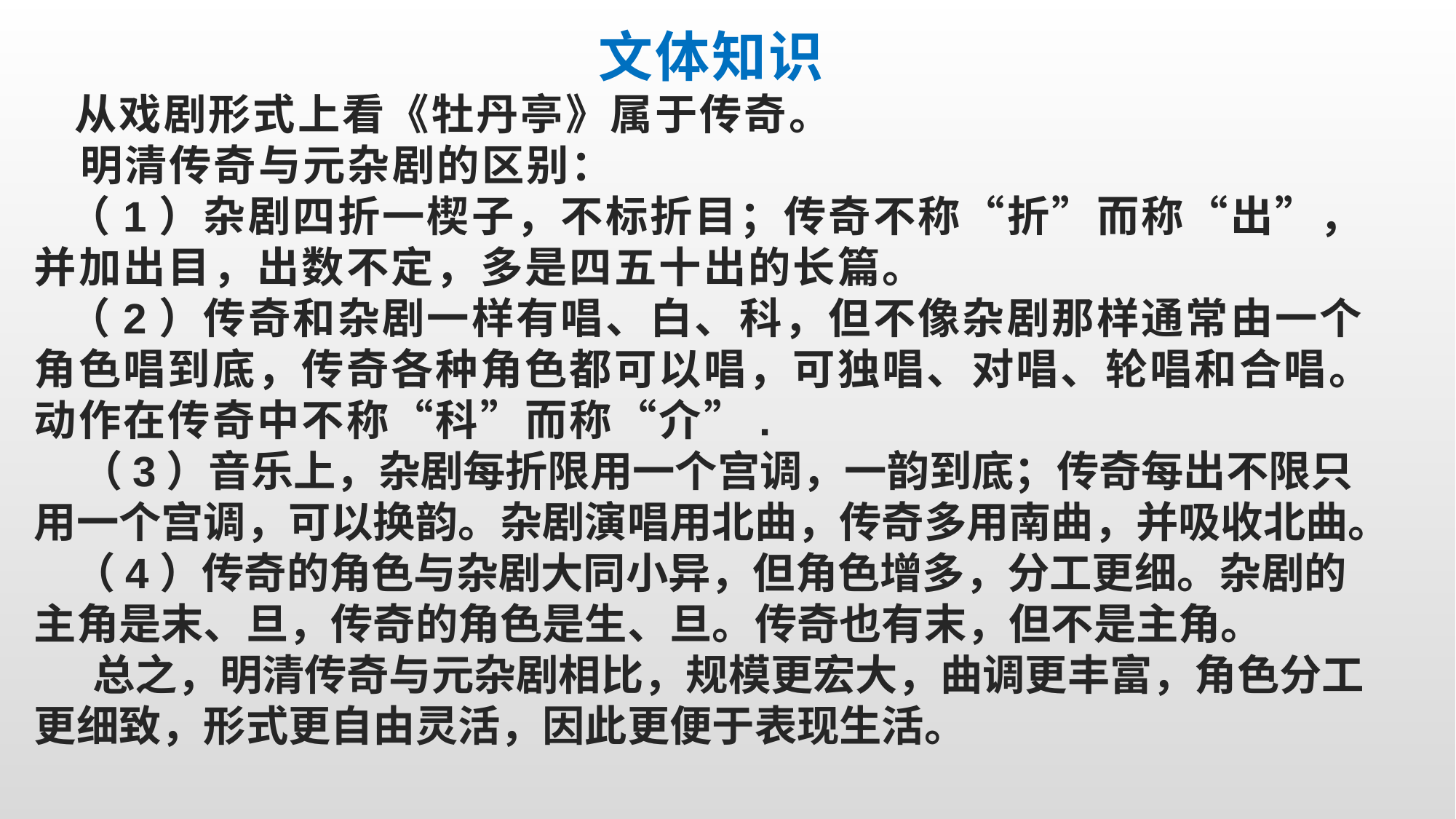

文体知识
    从戏剧形式上看《牡丹亭》属于传奇。
   明清传奇与元杂剧的区别：
  （1）杂剧四折一楔子，不标折目；传奇不称“折”而称“出”，并加出目，出数不定，多是四五十出的长篇。
  （2）传奇和杂剧一样有唱、白、科，但不像杂剧那样通常由一个角色唱到底，传奇各种角色都可以唱，可独唱、对唱、轮唱和合唱。 动作在传奇中不称“科”而称“介”.
   （3）音乐上，杂剧每折限用一个宫调，一韵到底；传奇每出不限只用一个宫调，可以换韵。杂剧演唱用北曲，传奇多用南曲，并吸收北曲。
   （4）传奇的角色与杂剧大同小异，但角色增多，分工更细。杂剧的主角是末、旦，传奇的角色是生、旦。传奇也有末，但不是主角。
     总之，明清传奇与元杂剧相比，规模更宏大，曲调更丰富，角色分工更细致，形式更自由灵活，因此更便于表现生活。